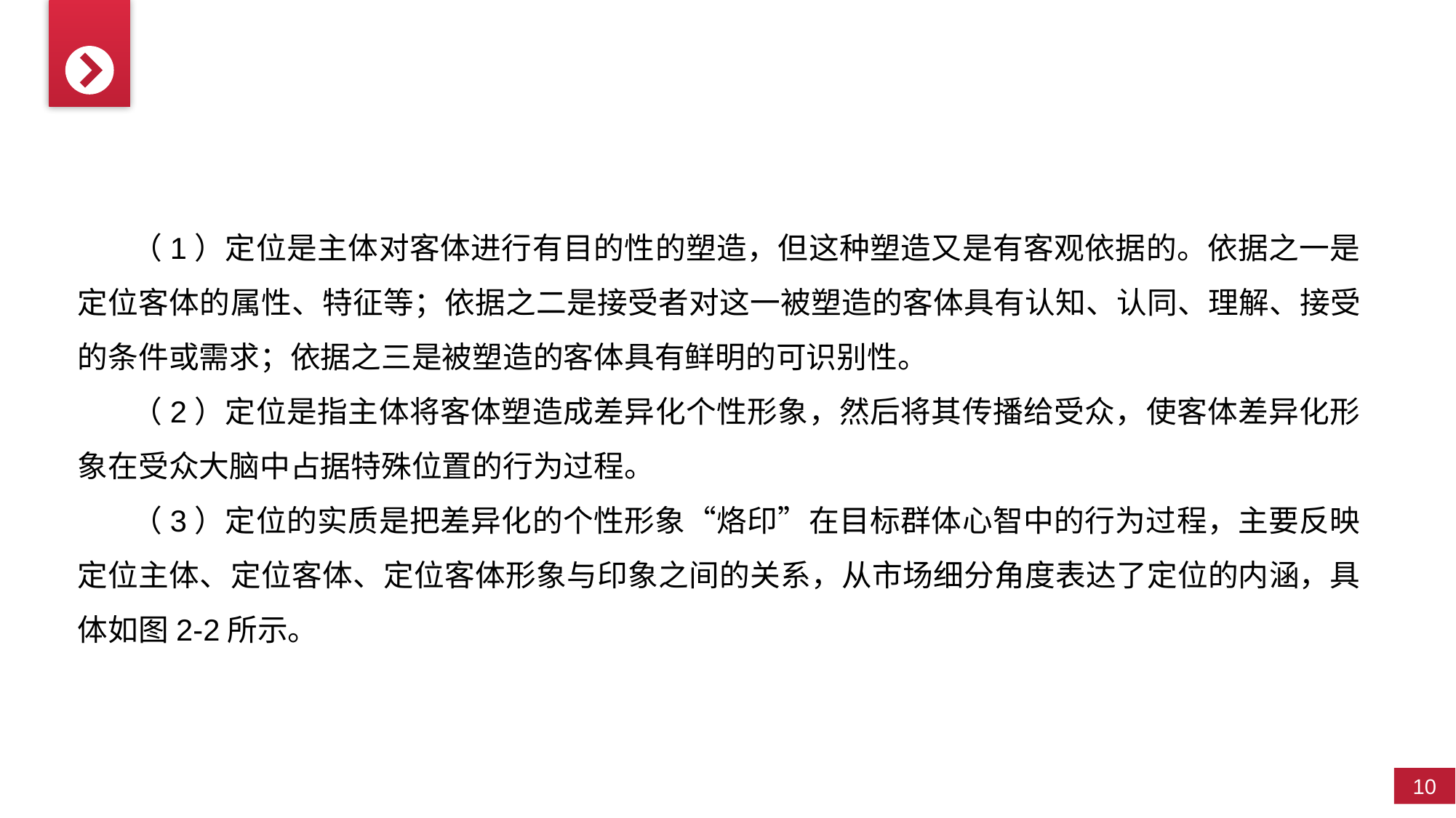

（1）定位是主体对客体进行有目的性的塑造，但这种塑造又是有客观依据的。依据之一是定位客体的属性、特征等；依据之二是接受者对这一被塑造的客体具有认知、认同、理解、接受的条件或需求；依据之三是被塑造的客体具有鲜明的可识别性。
（2）定位是指主体将客体塑造成差异化个性形象，然后将其传播给受众，使客体差异化形象在受众大脑中占据特殊位置的行为过程。
（3）定位的实质是把差异化的个性形象“烙印”在目标群体心智中的行为过程，主要反映定位主体、定位客体、定位客体形象与印象之间的关系，从市场细分角度表达了定位的内涵，具体如图2-2所示。